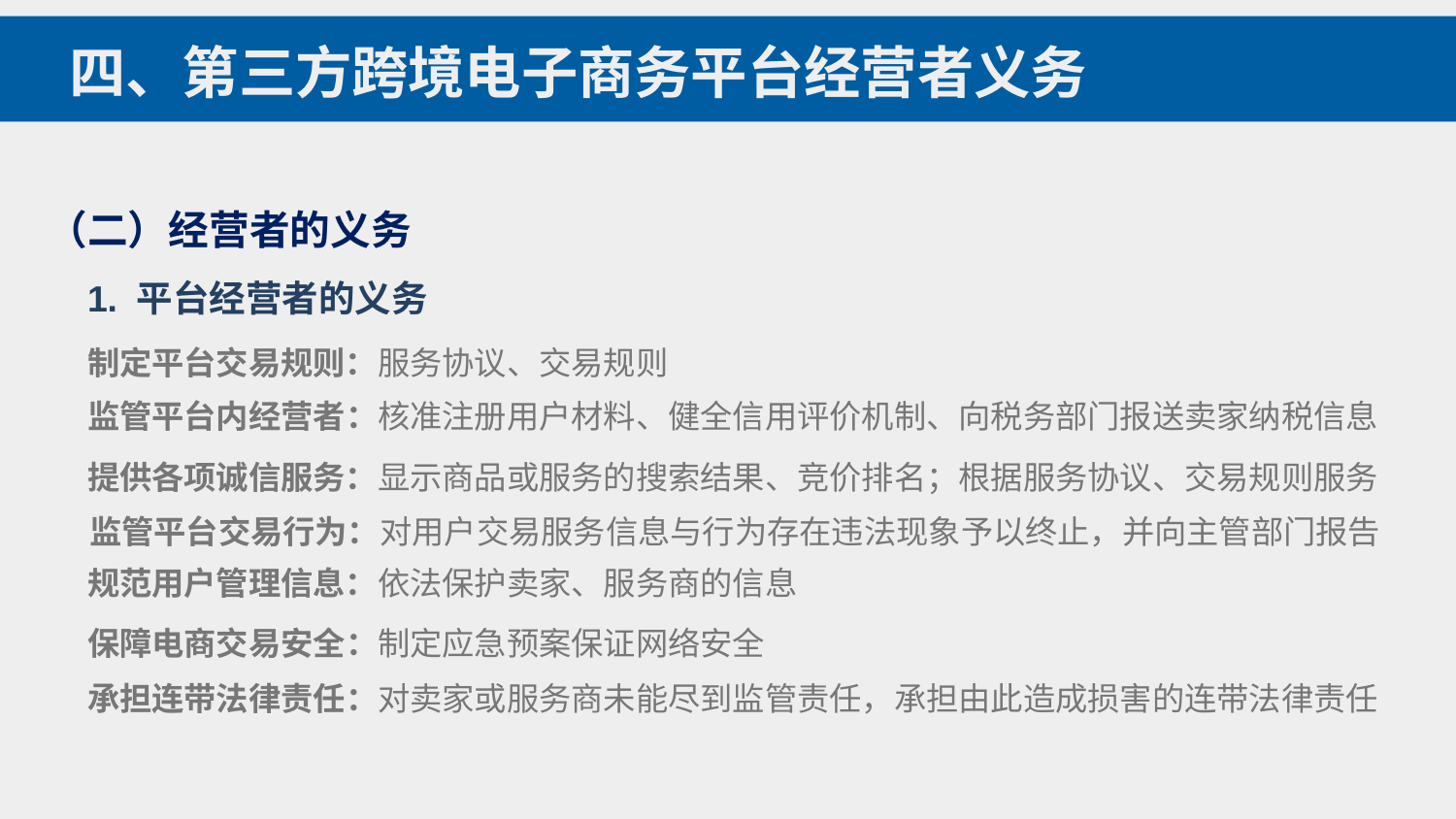

四、第三方跨境电子商务平台经营者义务
（二）经营者的义务
1. 平台经营者的义务
制定平台交易规则：服务协议、交易规则
监管平台内经营者：核准注册用户材料、健全信用评价机制、向税务部门报送卖家纳税信息
提供各项诚信服务：显示商品或服务的搜索结果、竞价排名；根据服务协议、交易规则服务
监管平台交易行为：对用户交易服务信息与行为存在违法现象予以终止，并向主管部门报告
规范用户管理信息：依法保护卖家、服务商的信息
保障电商交易安全：制定应急预案保证网络安全
承担连带法律责任：对卖家或服务商未能尽到监管责任，承担由此造成损害的连带法律责任